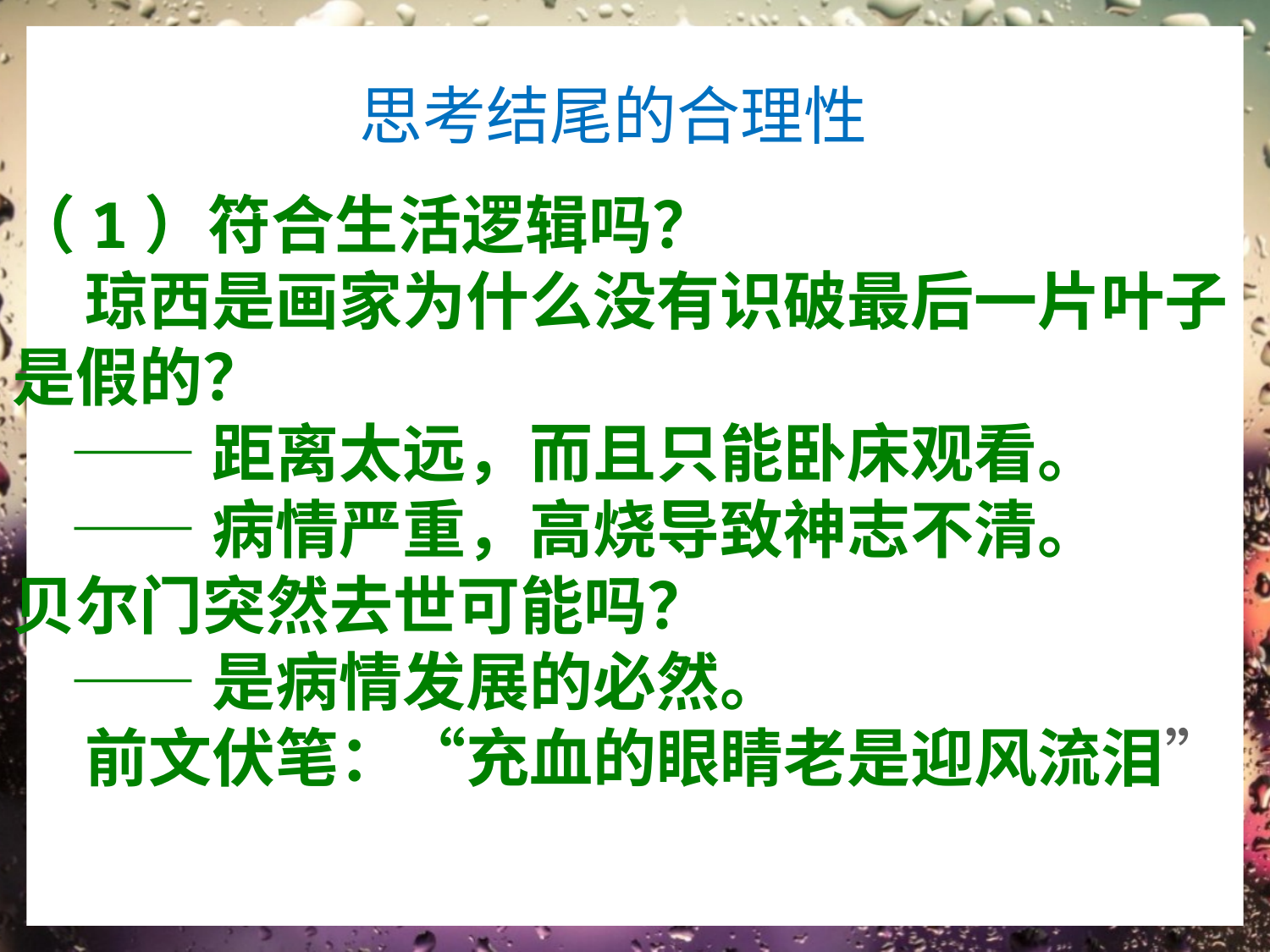

思考结尾的合理性
（1）符合生活逻辑吗？
    琼西是画家为什么没有识破最后一片叶子是假的？
    ——距离太远，而且只能卧床观看。
    ——病情严重，高烧导致神志不清。
贝尔门突然去世可能吗？
    ——是病情发展的必然。
    前文伏笔：“充血的眼睛老是迎风流泪”